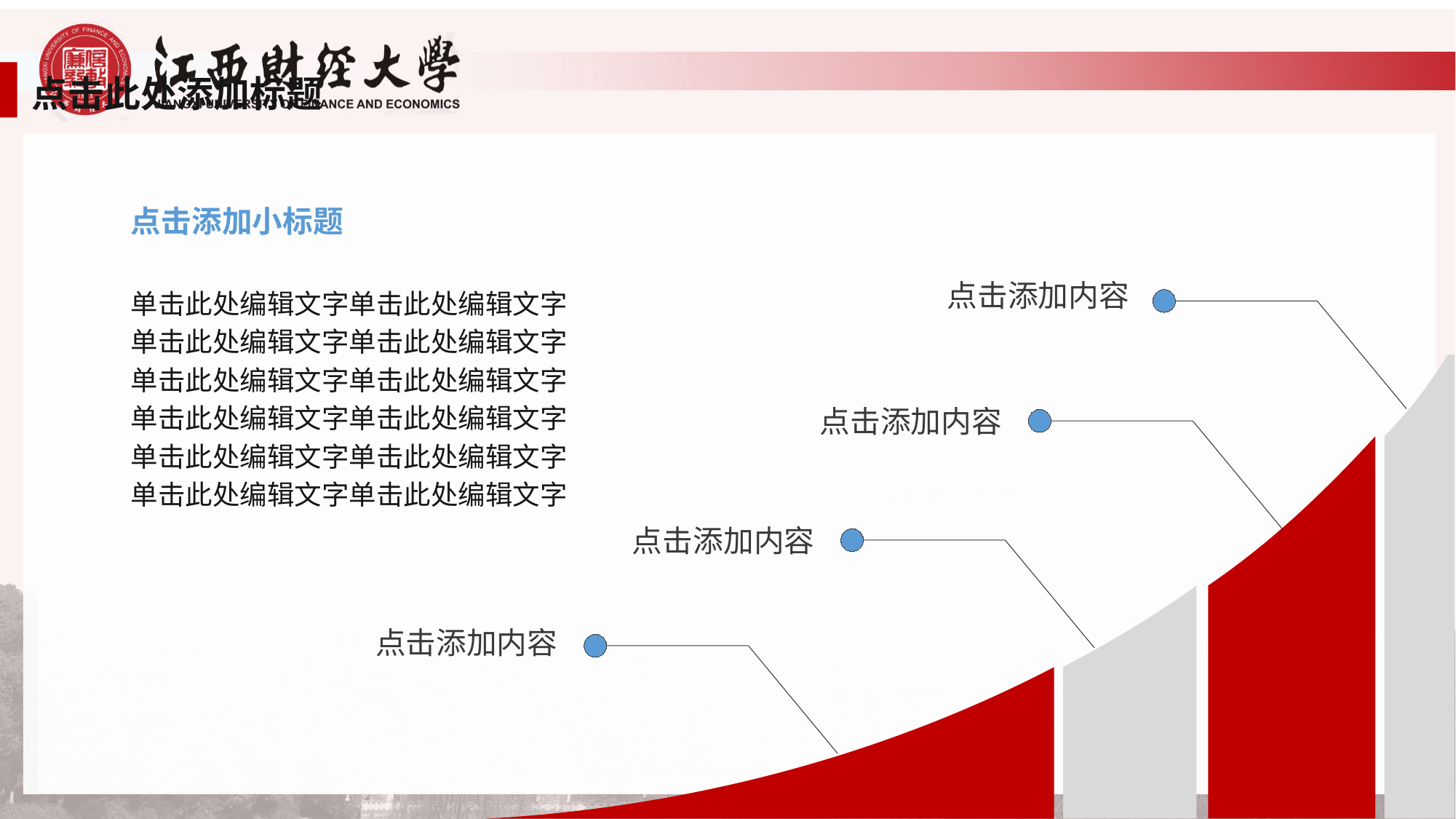

点击此处添加标题
点击添加小标题

单击此处编辑文字单击此处编辑文字
单击此处编辑文字单击此处编辑文字
单击此处编辑文字单击此处编辑文字
单击此处编辑文字单击此处编辑文字
单击此处编辑文字单击此处编辑文字
单击此处编辑文字单击此处编辑文字

点击添加内容

点击添加内容

点击添加内容

点击添加内容

9/19